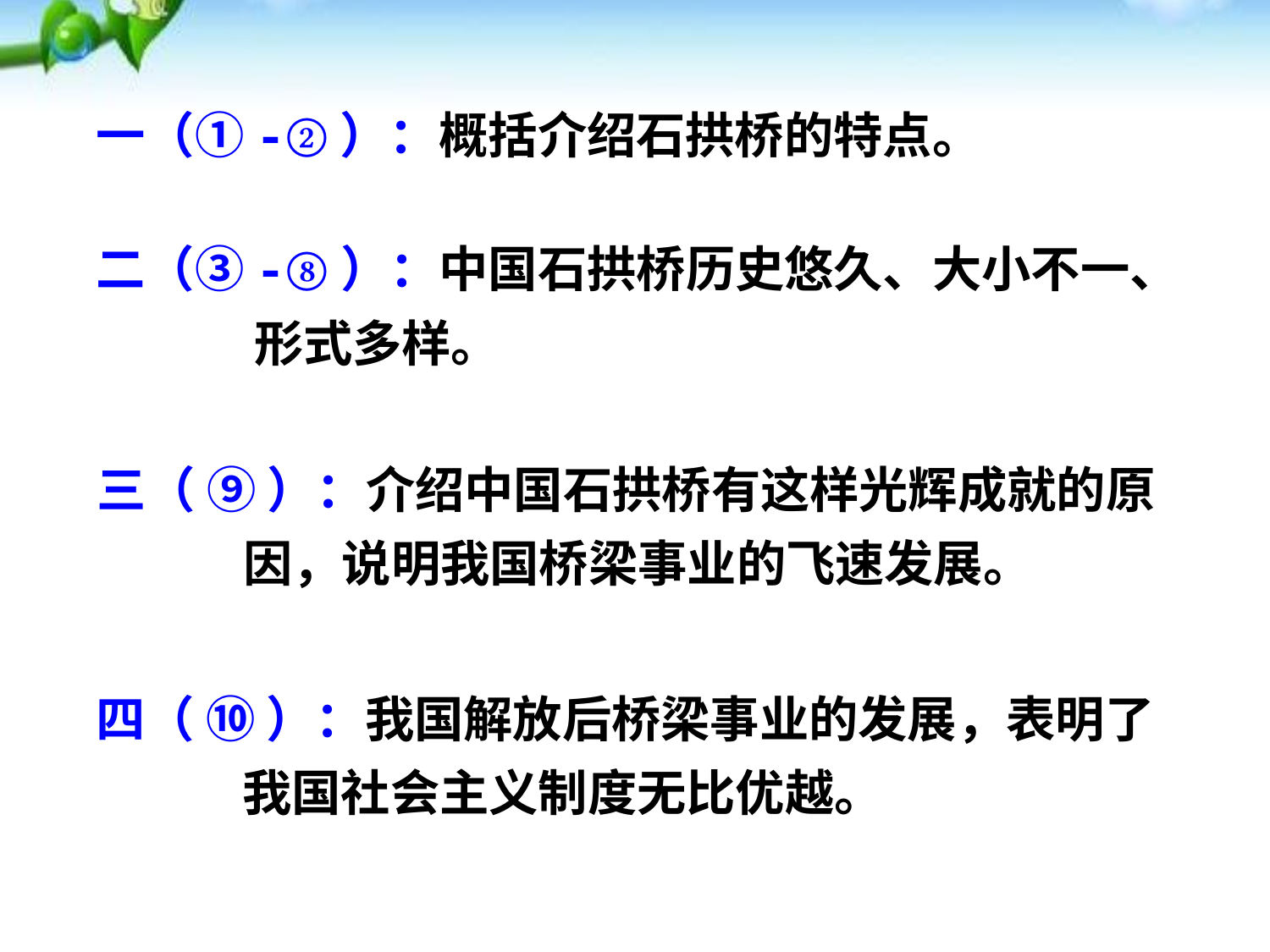

一（①-②）：概括介绍石拱桥的特点。
二（③-⑧）：中国石拱桥历史悠久、大小不一、
             形式多样。
三（ ⑨ ）：介绍中国石拱桥有这样光辉成就的原
            因，说明我国桥梁事业的飞速发展。
四（ ⑩ ）：我国解放后桥梁事业的发展，表明了
            我国社会主义制度无比优越。